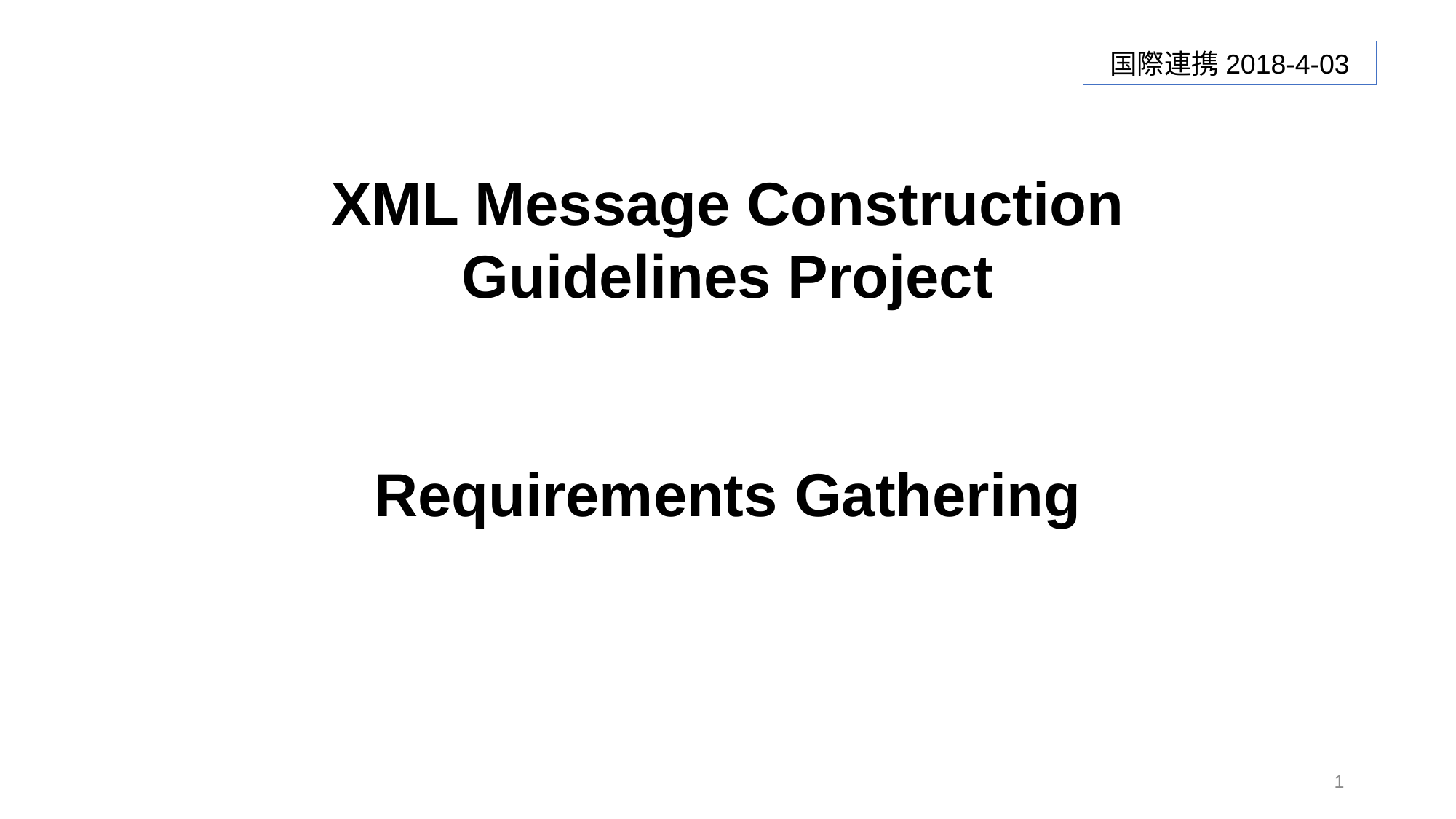

国際連携2018-4-03
XML Message Construction Guidelines Project

Requirements Gathering
1